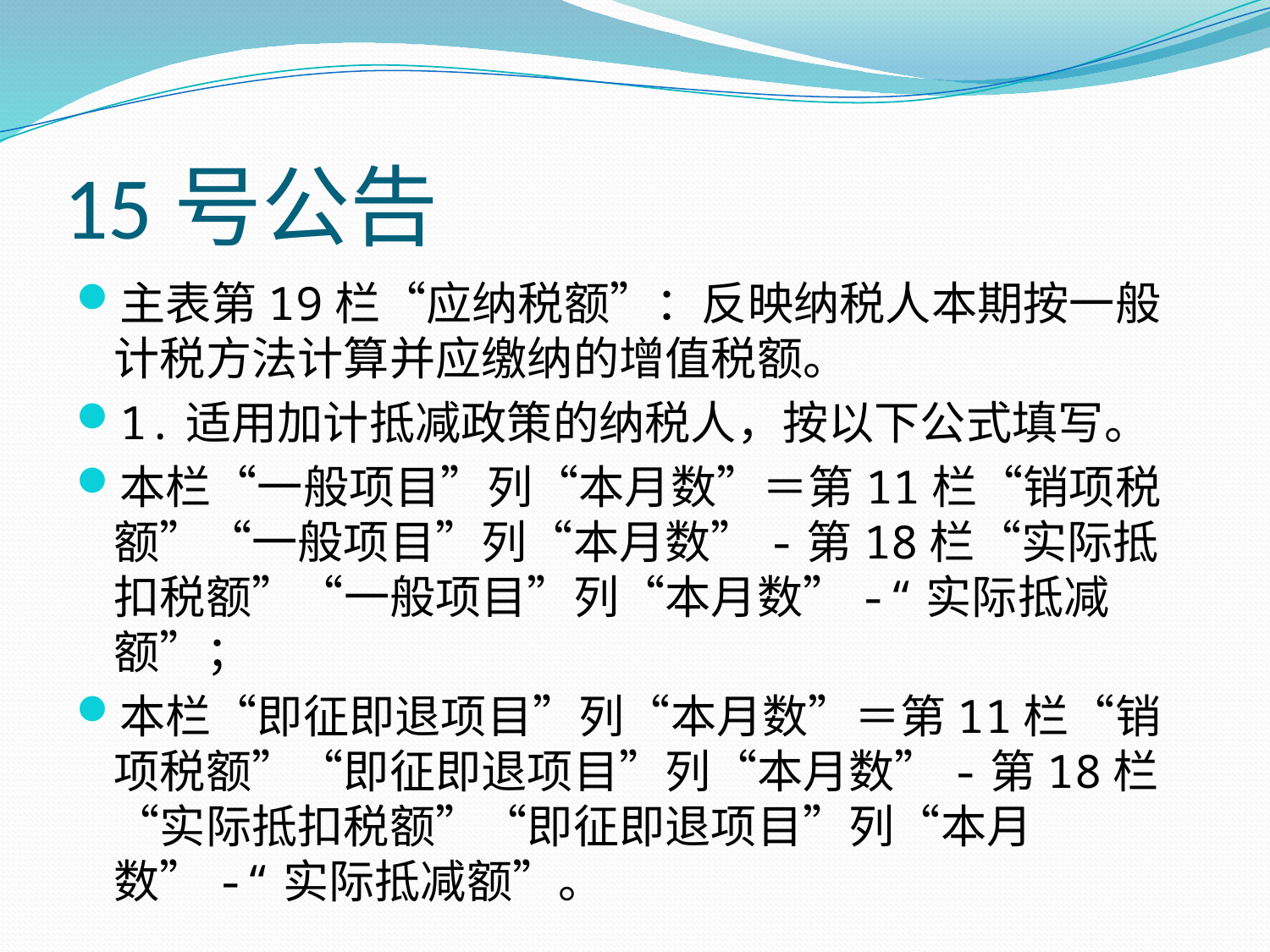

# 15号公告
主表第19栏“应纳税额”：反映纳税人本期按一般计税方法计算并应缴纳的增值税额。
1.适用加计抵减政策的纳税人，按以下公式填写。
本栏“一般项目”列“本月数”＝第11栏“销项税额”“一般项目”列“本月数”-第18栏“实际抵扣税额”“一般项目”列“本月数”-“实际抵减额”；
本栏“即征即退项目”列“本月数”＝第11栏“销项税额”“即征即退项目”列“本月数”-第18栏“实际抵扣税额”“即征即退项目”列“本月数”-“实际抵减额”。